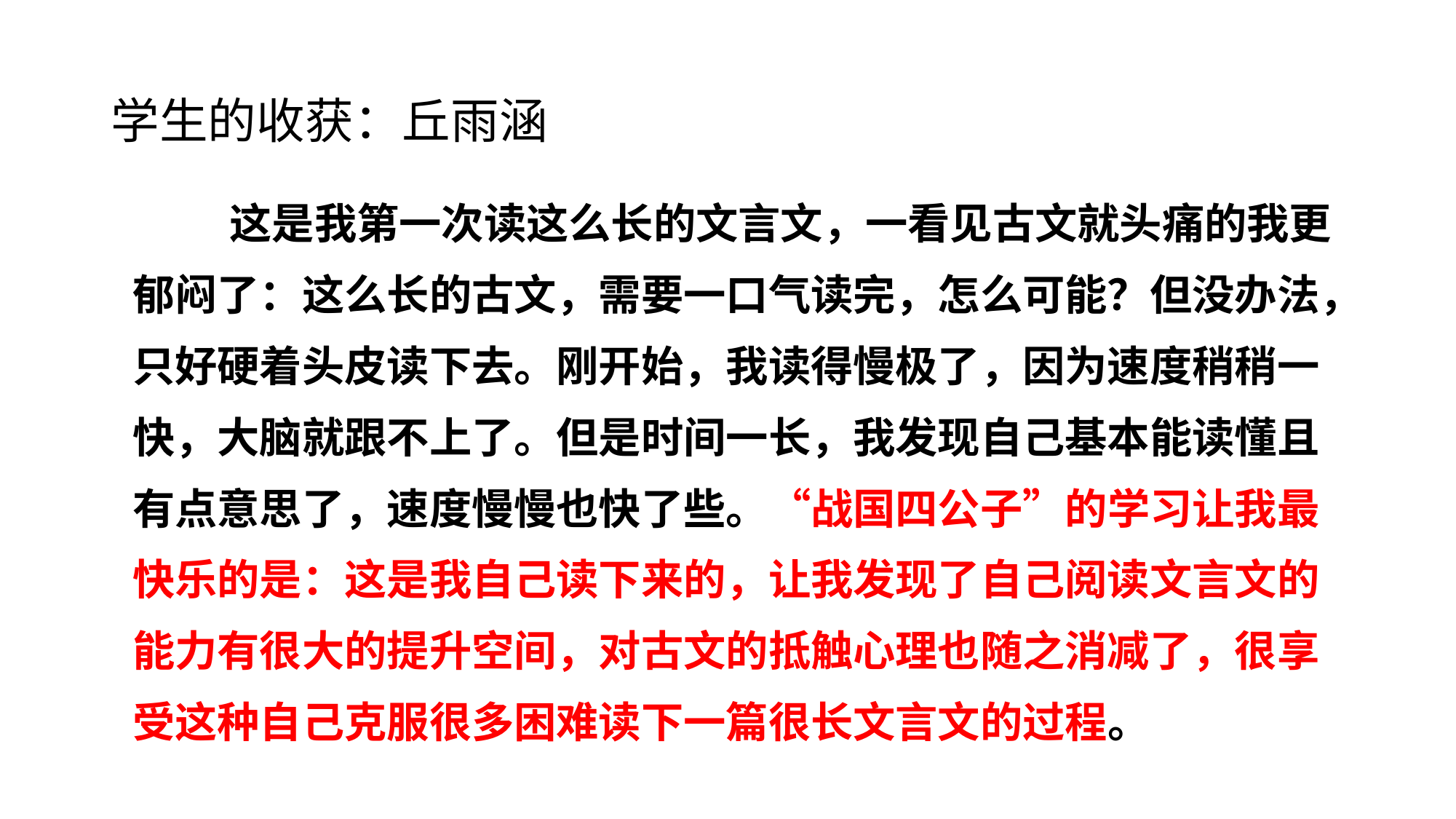

# 学生的收获：丘雨涵
         这是我第一次读这么长的文言文，一看见古文就头痛的我更郁闷了：这么长的古文，需要一口气读完，怎么可能？但没办法，只好硬着头皮读下去。刚开始，我读得慢极了，因为速度稍稍一快，大脑就跟不上了。但是时间一长，我发现自己基本能读懂且有点意思了，速度慢慢也快了些。“战国四公子”的学习让我最快乐的是：这是我自己读下来的，让我发现了自己阅读文言文的能力有很大的提升空间，对古文的抵触心理也随之消减了，很享受这种自己克服很多困难读下一篇很长文言文的过程。